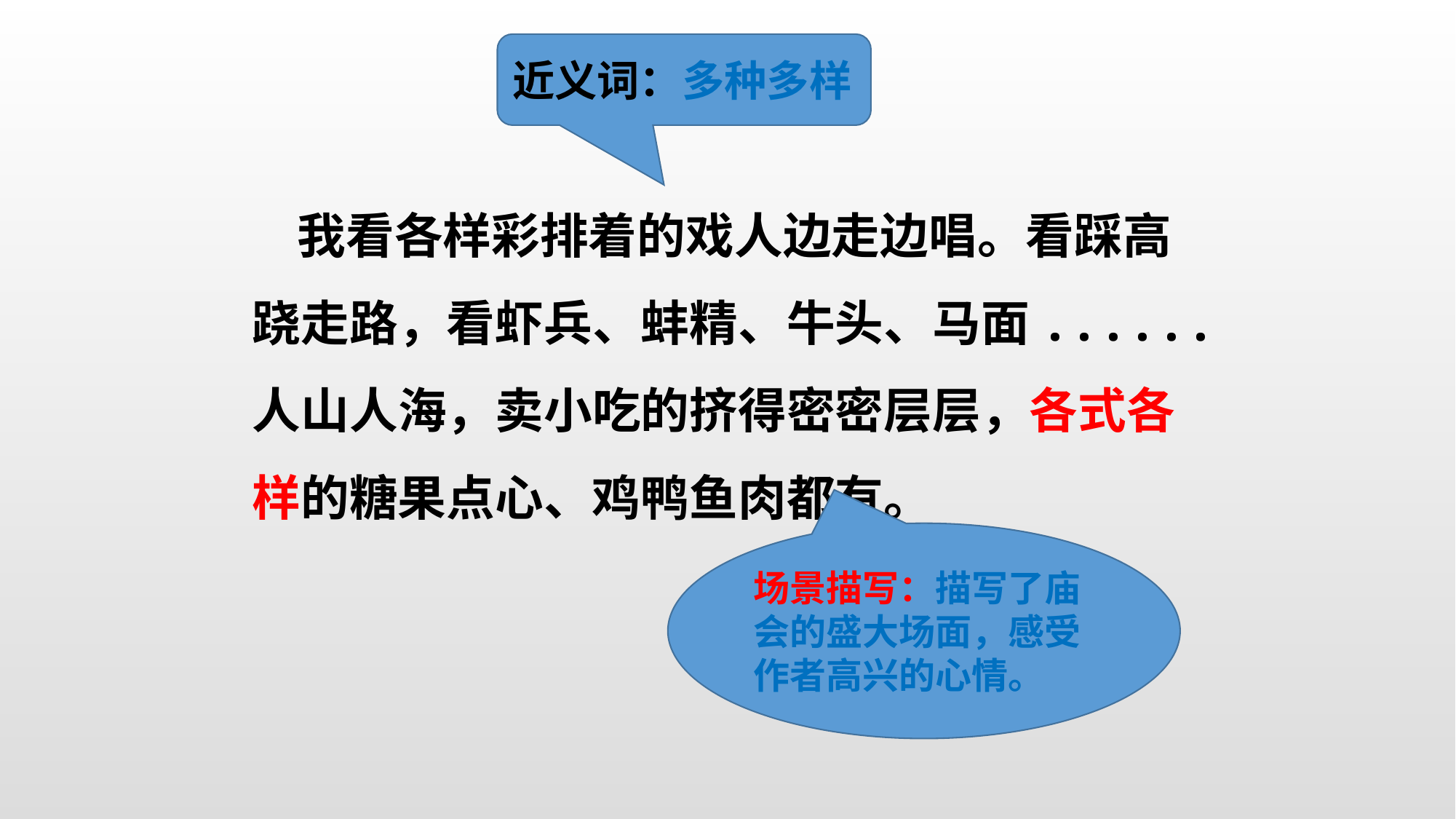

近义词：多种多样
   我看各样彩排着的戏人边走边唱。看踩高跷走路，看虾兵、蚌精、牛头、马面......人山人海，卖小吃的挤得密密层层，各式各样的糖果点心、鸡鸭鱼肉都有。
场景描写：描写了庙会的盛大场面，感受作者高兴的心情。